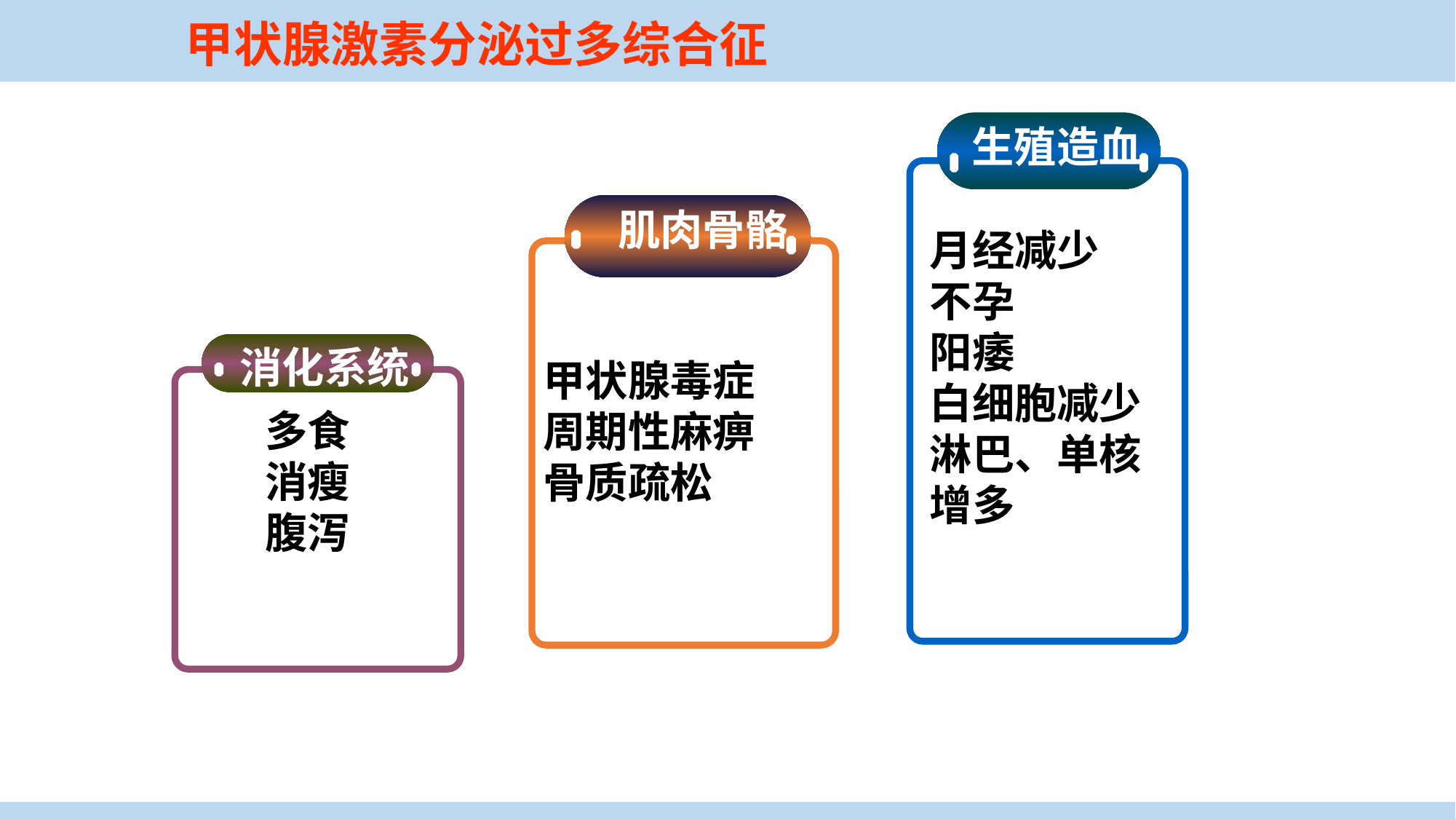

甲状腺激素分泌过多综合征

生殖造血

月经减少
不孕
阳痿
白细胞减少
淋巴、单核
增多

肌肉骨骼

 甲状腺毒症
 周期性麻痹
 骨质疏松

消化系统

多食
消瘦
腹泻